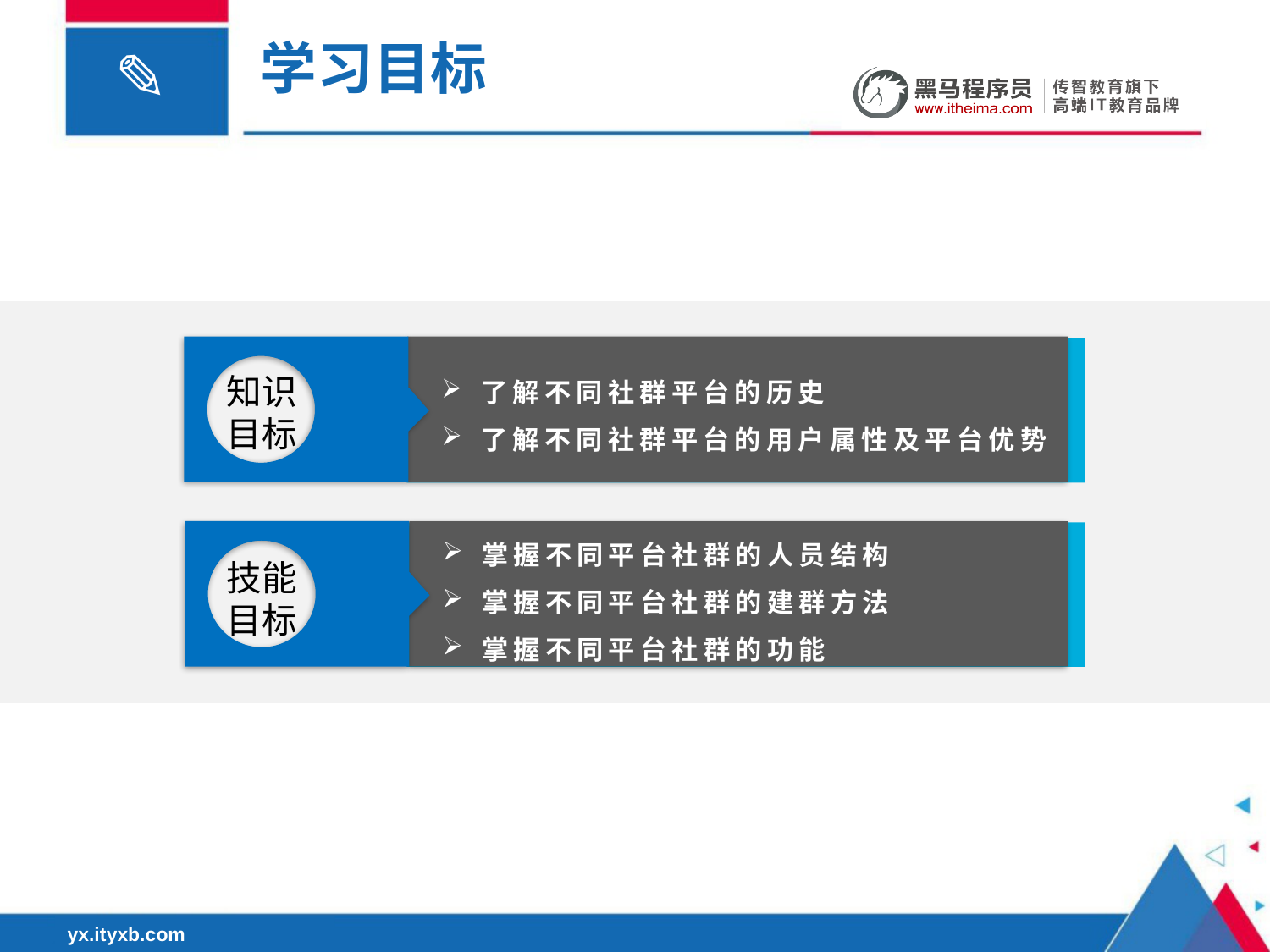

学习目标

知识目标

了解不同社群平台的历史
了解不同社群平台的用户属性及平台优势

掌握不同平台社群的人员结构
掌握不同平台社群的建群方法
掌握不同平台社群的功能

技能目标